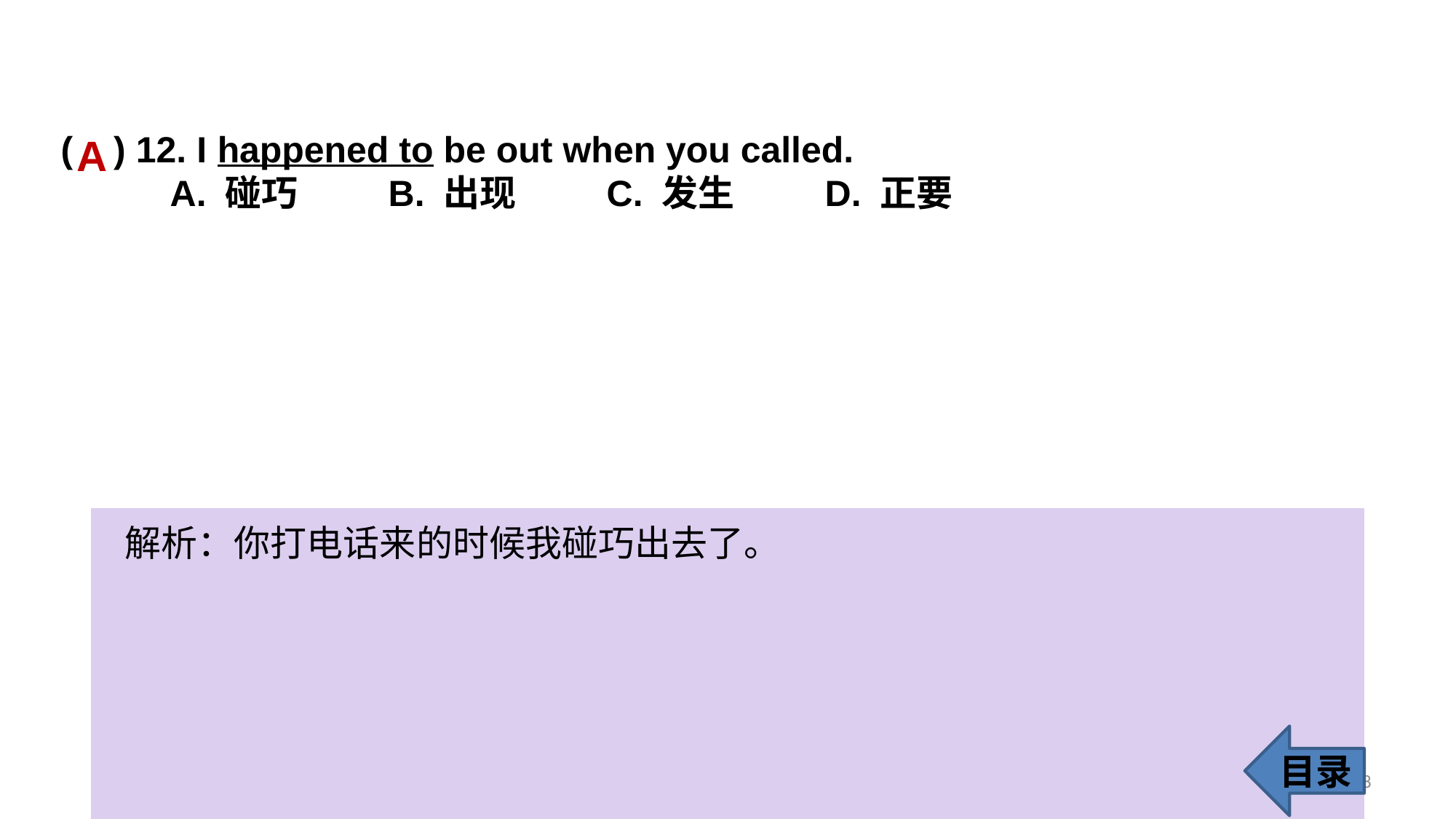

(    ) 12. I happened to be out when you called.
	A. 碰巧 	B. 出现 	C. 发生 	D. 正要
A

解析：你打电话来的时候我碰巧出去了。
目录
18